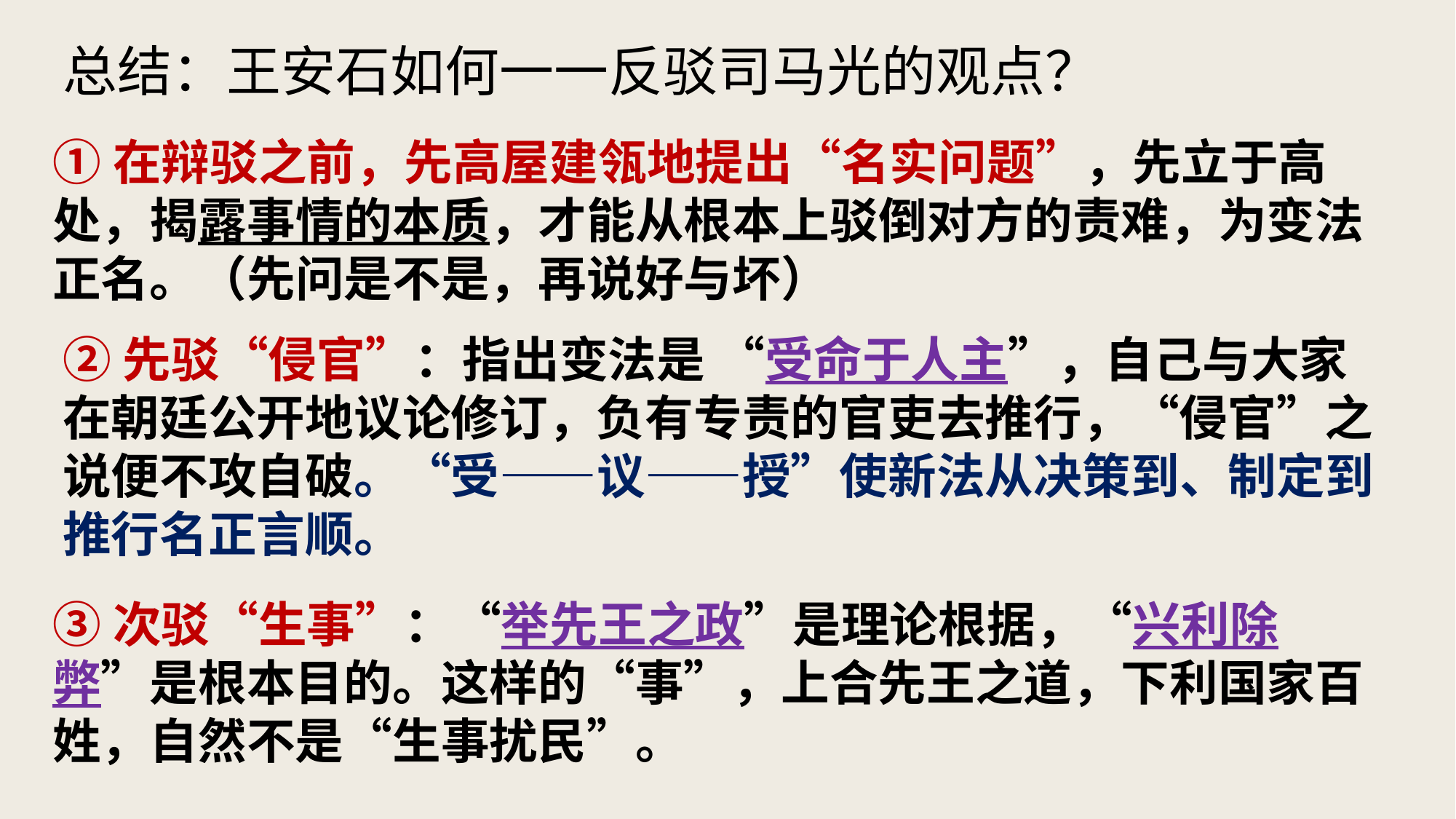

总结：王安石如何一一反驳司马光的观点？
①在辩驳之前，先高屋建瓴地提出“名实问题”，先立于高处，揭露事情的本质，才能从根本上驳倒对方的责难，为变法正名。（先问是不是，再说好与坏）
②先驳“侵官”：指出变法是 “受命于人主”，自己与大家在朝廷公开地议论修订，负有专责的官吏去推行，“侵官”之说便不攻自破。“受——议——授”使新法从决策到、制定到推行名正言顺。
③次驳“生事”：“举先王之政”是理论根据，“兴利除弊”是根本目的。这样的“事”，上合先王之道，下利国家百姓，自然不是“生事扰民”。